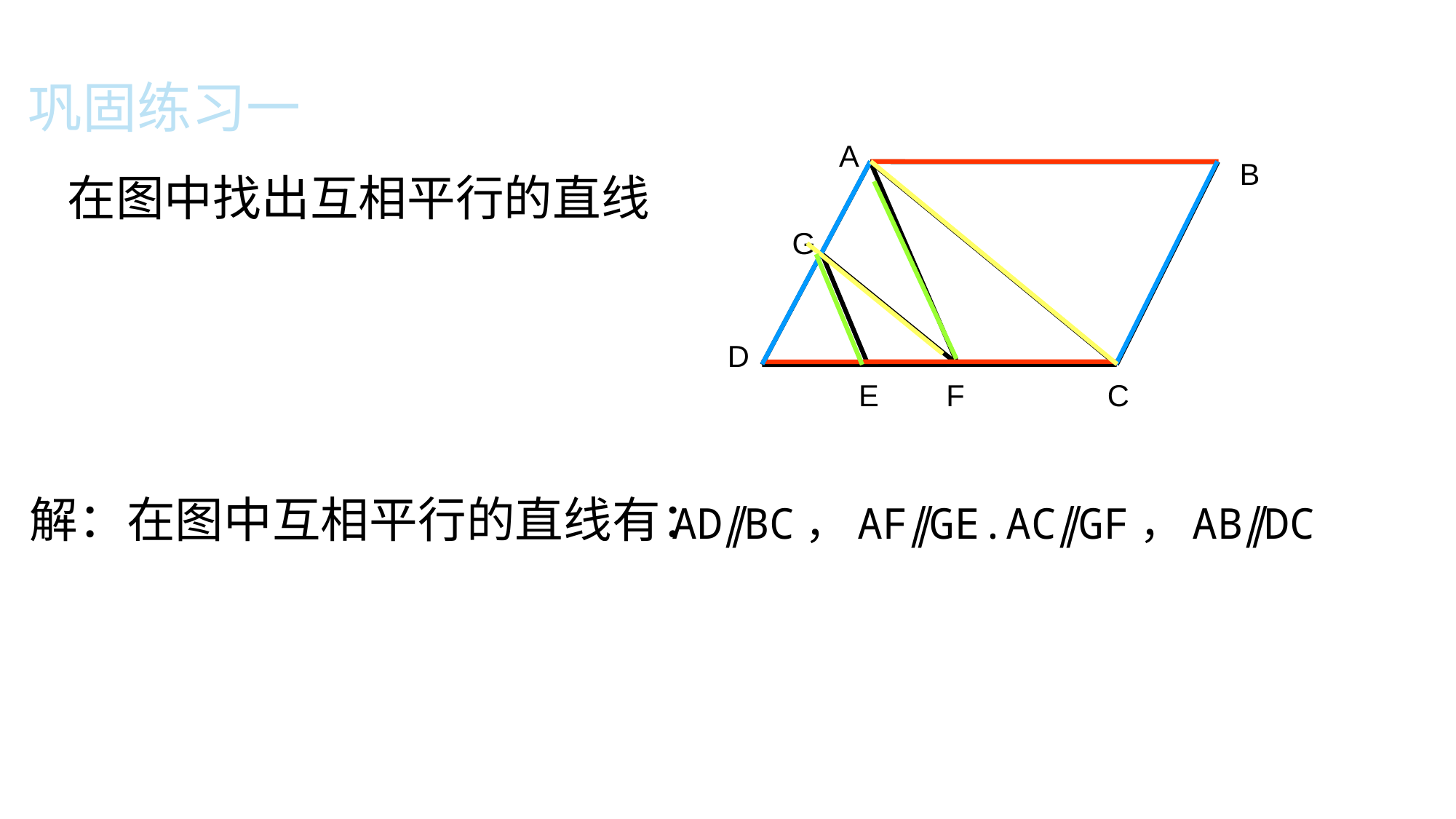

巩固练习一
A
B

AD∥BC，AF∥GE.AC∥GF，AB∥DC

在图中找出互相平行的直线

G

D

E
F
C
解：在图中互相平行的直线有：